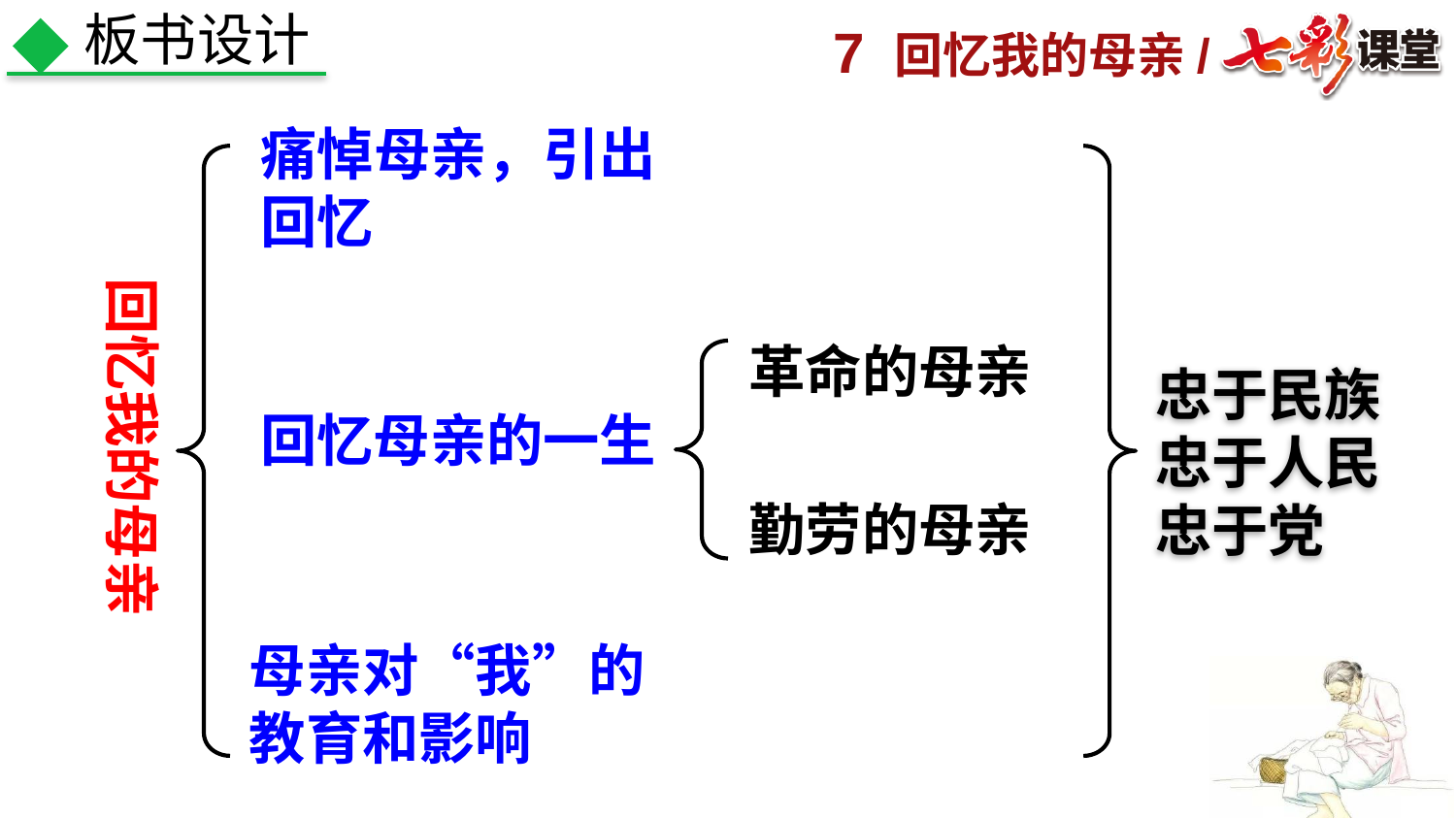

板书设计

痛悼母亲，引出回忆

回忆我的母亲
革命的母亲

忠于民族
忠于人民
忠于党
回忆母亲的一生
勤劳的母亲
母亲对“我”的教育和影响